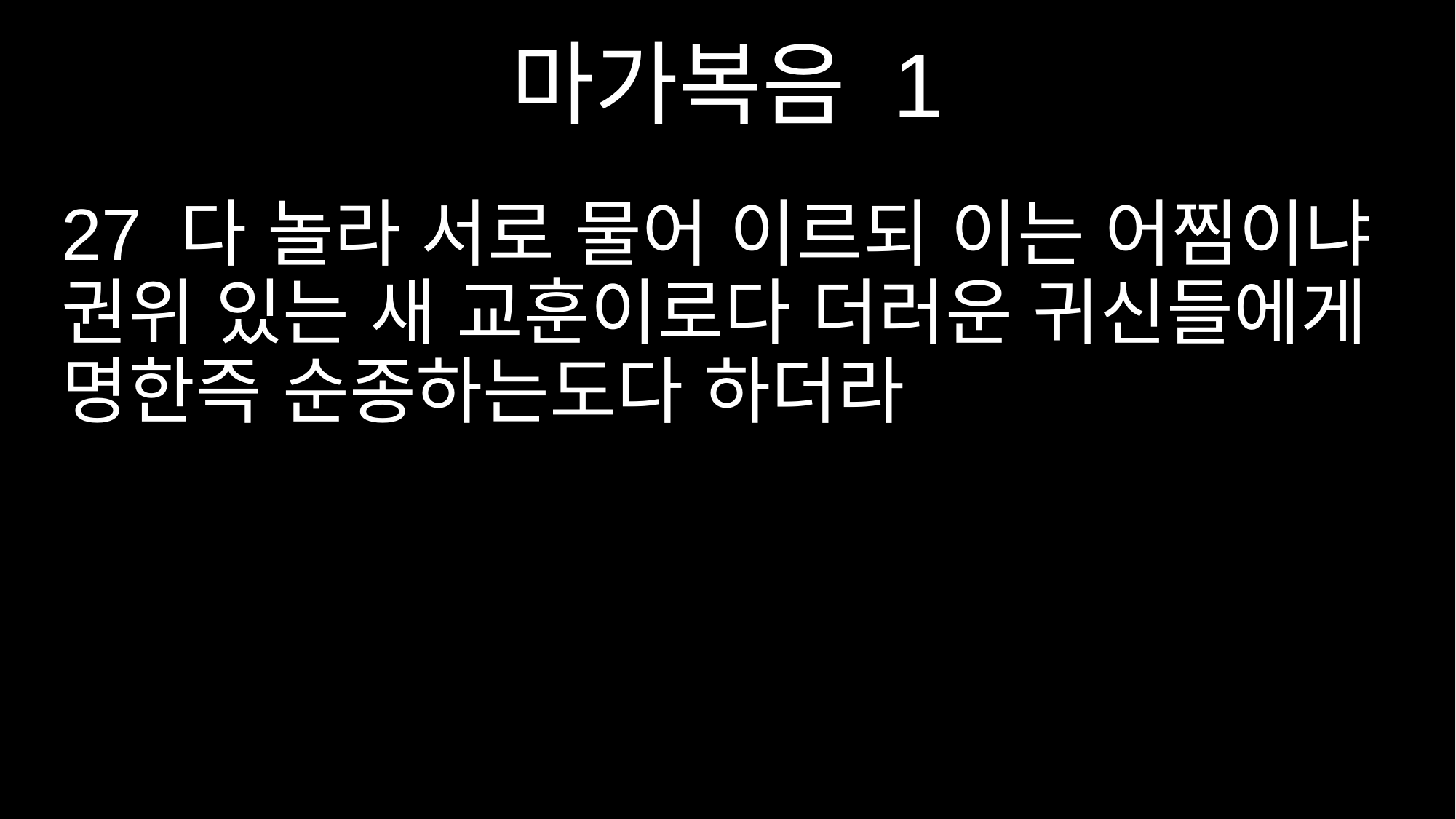

마가복음 1
27 다 놀라 서로 물어 이르되 이는 어찜이냐 권위 있는 새 교훈이로다 더러운 귀신들에게 명한즉 순종하는도다 하더라